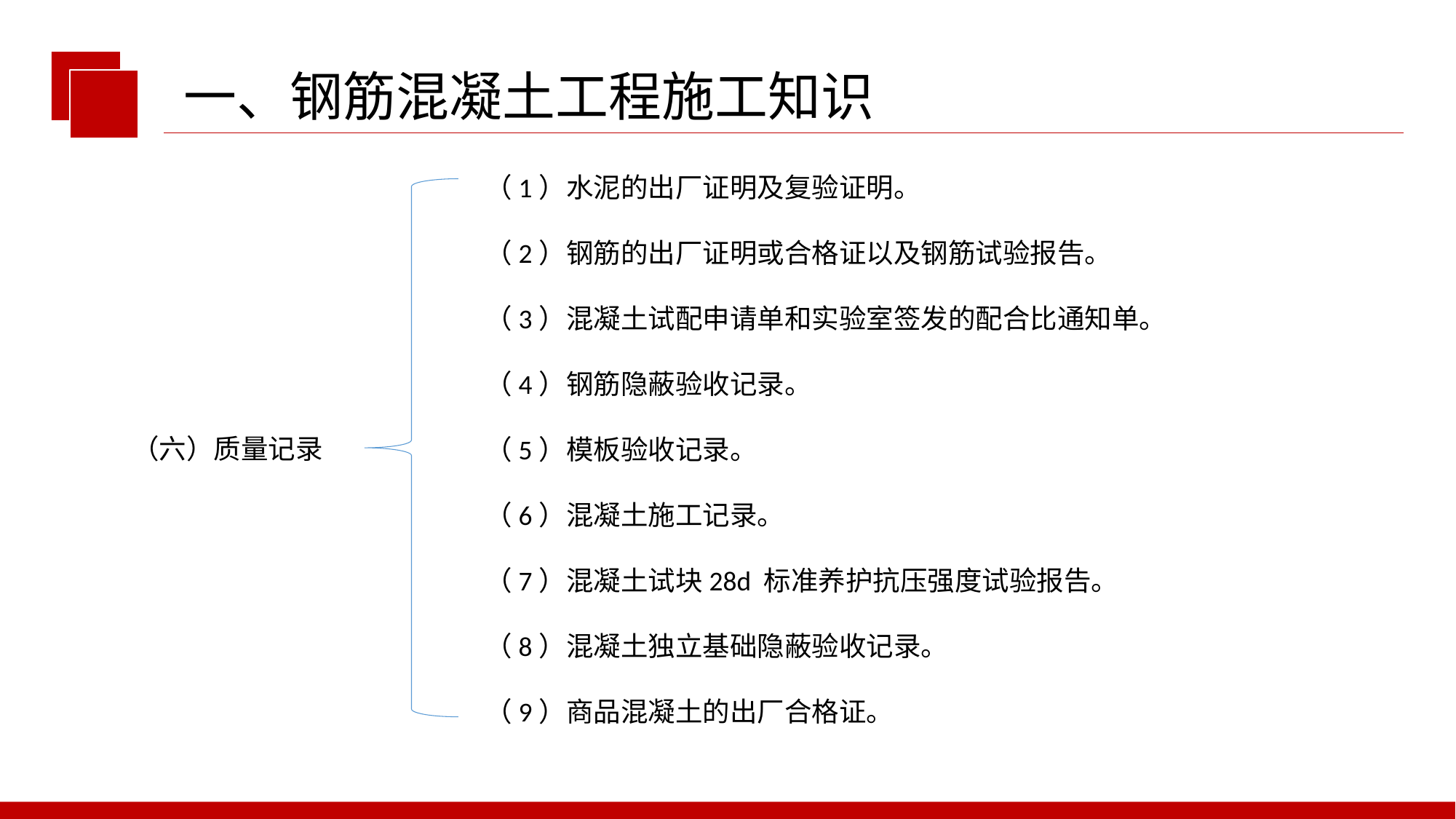

一、钢筋混凝土工程施工知识
（1）水泥的出厂证明及复验证明。

（2）钢筋的出厂证明或合格证以及钢筋试验报告。

（3）混凝土试配申请单和实验室签发的配合比通知单。

（4）钢筋隐蔽验收记录。

（5）模板验收记录。

（6）混凝土施工记录。

（7）混凝土试块28d 标准养护抗压强度试验报告。

（8）混凝土独立基础隐蔽验收记录。

（9）商品混凝土的出厂合格证。

（六）质量记录